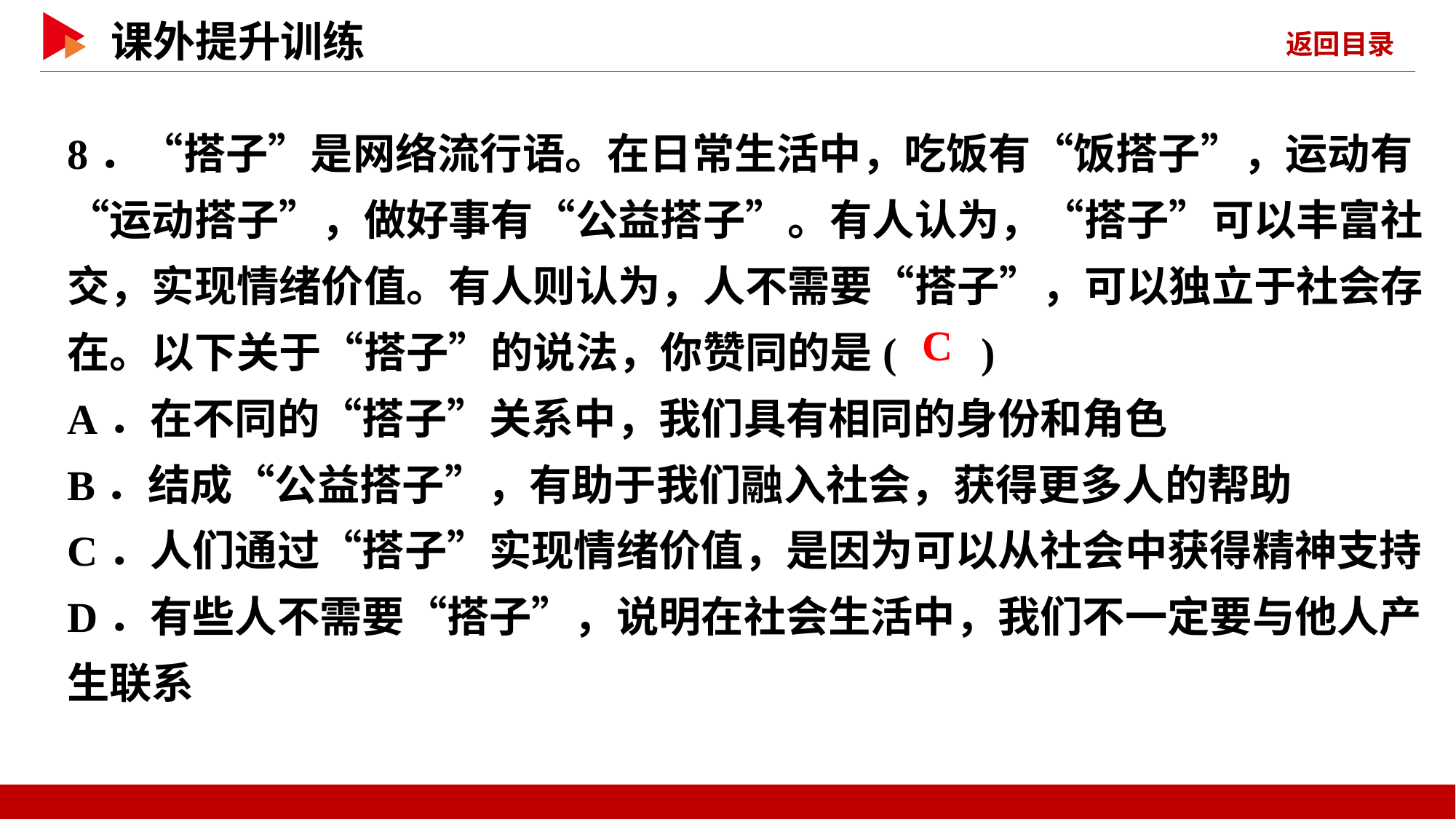

8．“搭子”是网络流行语。在日常生活中，吃饭有“饭搭子”，运动有“运动搭子”，做好事有“公益搭子”。有人认为，“搭子”可以丰富社交，实现情绪价值。有人则认为，人不需要“搭子”，可以独立于社会存在。以下关于“搭子”的说法，你赞同的是(        )
A．在不同的“搭子”关系中，我们具有相同的身份和角色
B．结成“公益搭子”，有助于我们融入社会，获得更多人的帮助
C．人们通过“搭子”实现情绪价值，是因为可以从社会中获得精神支持
D．有些人不需要“搭子”，说明在社会生活中，我们不一定要与他人产生联系
   C